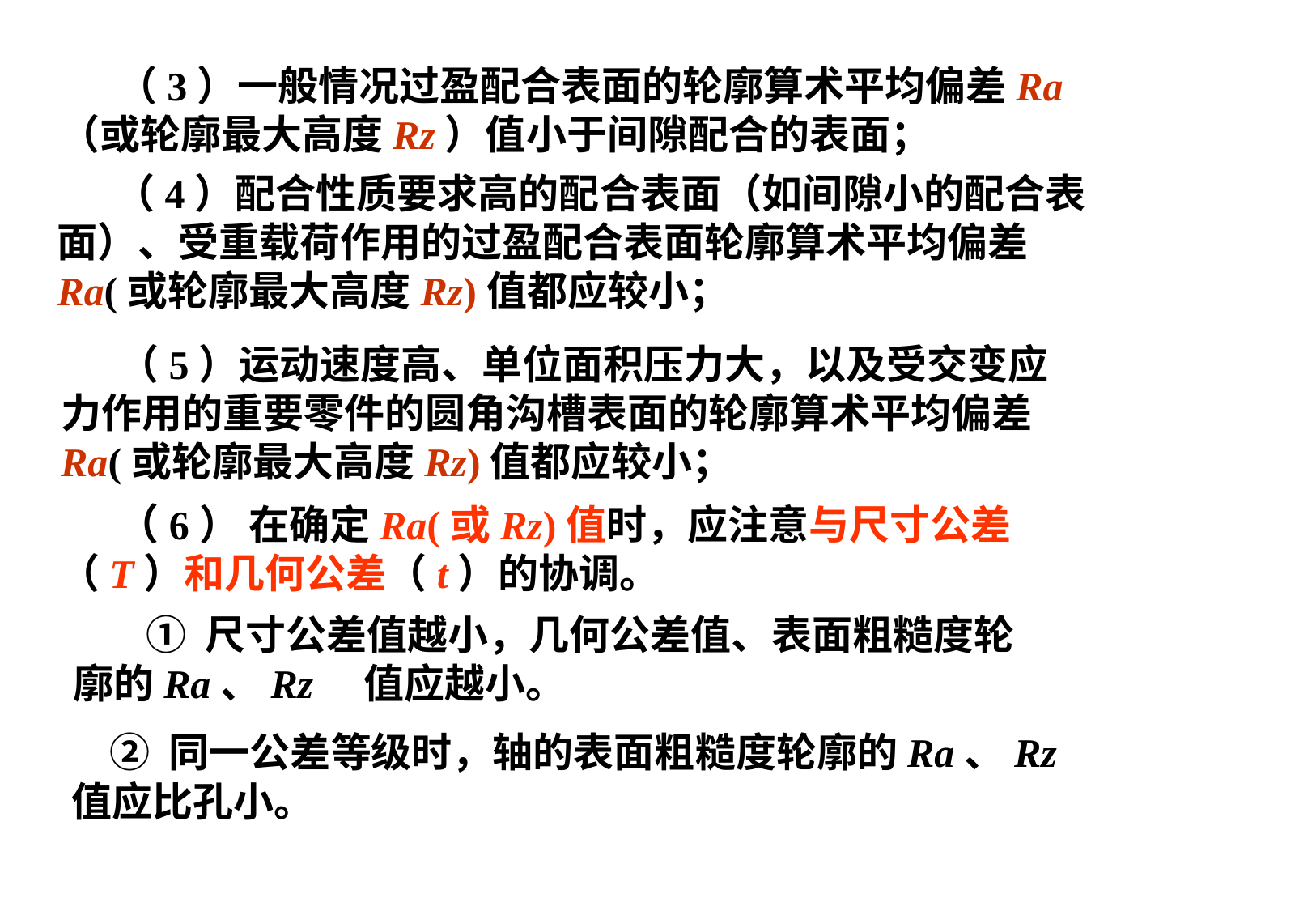

27
     （3）一般情况过盈配合表面的轮廓算术平均偏差Ra（或轮廓最大高度Rz）值小于间隙配合的表面；
     （4）配合性质要求高的配合表面（如间隙小的配合表面）、受重载荷作用的过盈配合表面轮廓算术平均偏差Ra(或轮廓最大高度Rz)值都应较小；
     （5）运动速度高、单位面积压力大，以及受交变应力作用的重要零件的圆角沟槽表面的轮廓算术平均偏差Ra(或轮廓最大高度Rz)值都应较小；
     （6） 在确定Ra(或Rz)值时，应注意与尺寸公差（T）和几何公差（t）的协调。
        ① 尺寸公差值越小，几何公差值、表面粗糙度轮廓的Ra、Rz    值应越小。
    ② 同一公差等级时，轴的表面粗糙度轮廓的Ra、Rz值应比孔小。